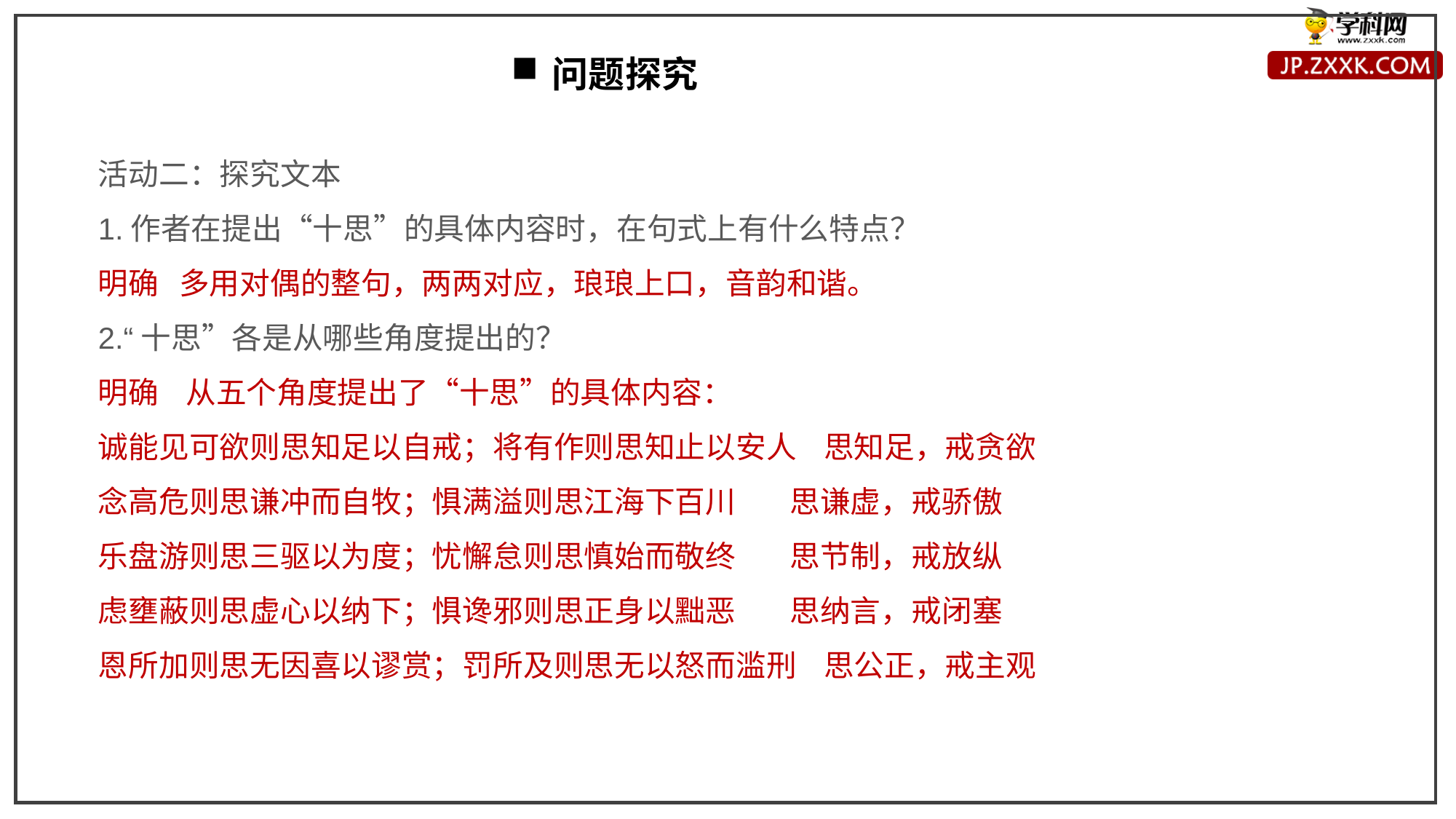

问题探究
活动二：探究文本
1.作者在提出“十思”的具体内容时，在句式上有什么特点？
明确   多用对偶的整句，两两对应，琅琅上口，音韵和谐。
2.“十思”各是从哪些角度提出的？
明确    从五个角度提出了“十思”的具体内容：
诚能见可欲则思知足以自戒；将有作则思知止以安人    思知足，戒贪欲
念高危则思谦冲而自牧；惧满溢则思江海下百川        思谦虚，戒骄傲
乐盘游则思三驱以为度；忧懈怠则思慎始而敬终        思节制，戒放纵
虑壅蔽则思虚心以纳下；惧谗邪则思正身以黜恶        思纳言，戒闭塞
恩所加则思无因喜以谬赏；罚所及则思无以怒而滥刑    思公正，戒主观